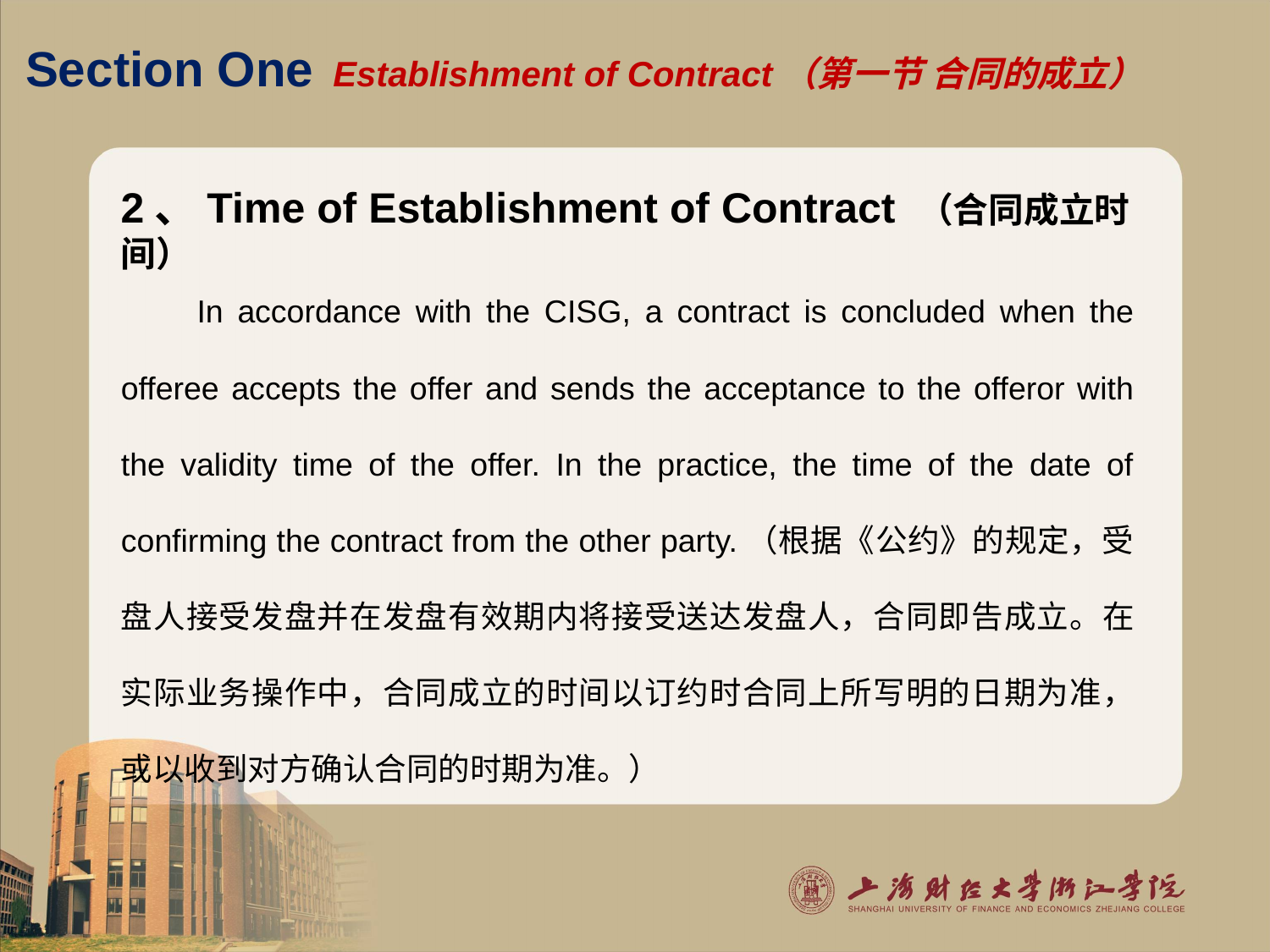

# Section One  Establishment of Contract（第一节 合同的成立）
2、Time of Establishment of Contract （合同成立时间）
     In accordance with the CISG, a contract is concluded when the offeree accepts the offer and sends the acceptance to the offeror with the validity time of the offer. In the practice, the time of the date of confirming the contract from the other party.（根据《公约》的规定，受盘人接受发盘并在发盘有效期内将接受送达发盘人，合同即告成立。在实际业务操作中，合同成立的时间以订约时合同上所写明的日期为准，或以收到对方确认合同的时期为准。）